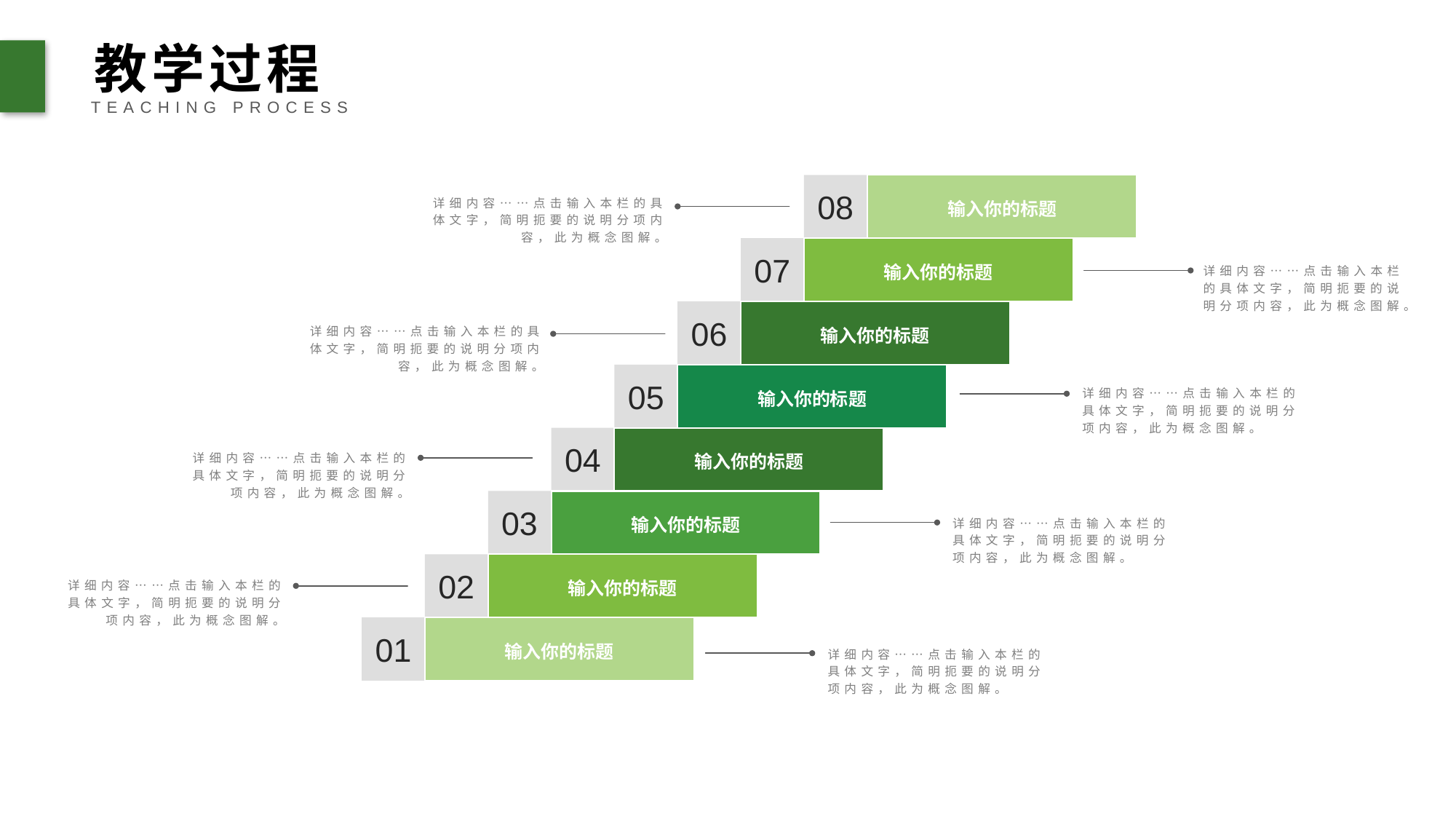

教学过程
TEACHING PROCESS
08
输入你的标题
详细内容……点击输入本栏的具体文字，简明扼要的说明分项内容，此为概念图解。
07
输入你的标题
详细内容……点击输入本栏的具体文字，简明扼要的说明分项内容，此为概念图解。
06
输入你的标题
详细内容……点击输入本栏的具体文字，简明扼要的说明分项内容，此为概念图解。
05
输入你的标题
详细内容……点击输入本栏的具体文字，简明扼要的说明分项内容，此为概念图解。
04
输入你的标题
详细内容……点击输入本栏的具体文字，简明扼要的说明分项内容，此为概念图解。
03
输入你的标题
详细内容……点击输入本栏的具体文字，简明扼要的说明分项内容，此为概念图解。
02
输入你的标题
详细内容……点击输入本栏的具体文字，简明扼要的说明分项内容，此为概念图解。
01
输入你的标题
详细内容……点击输入本栏的具体文字，简明扼要的说明分项内容，此为概念图解。